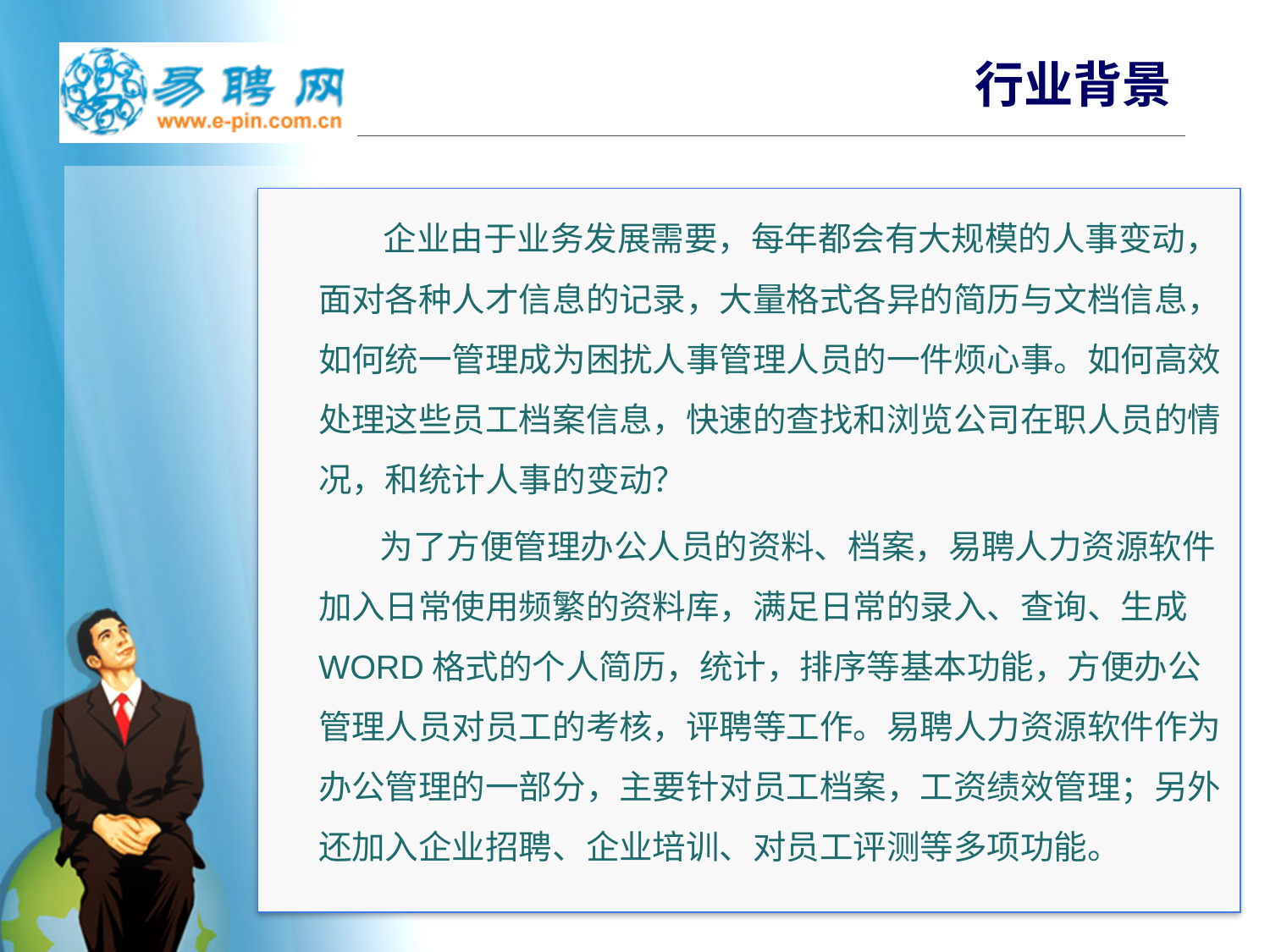

# 行业背景
       企业由于业务发展需要，每年都会有大规模的人事变动，面对各种人才信息的记录，大量格式各异的简历与文档信息，如何统一管理成为困扰人事管理人员的一件烦心事。如何高效处理这些员工档案信息，快速的查找和浏览公司在职人员的情况，和统计人事的变动？
       为了方便管理办公人员的资料、档案，易聘人力资源软件加入日常使用频繁的资料库，满足日常的录入、查询、生成WORD格式的个人简历，统计，排序等基本功能，方便办公管理人员对员工的考核，评聘等工作。易聘人力资源软件作为办公管理的一部分，主要针对员工档案，工资绩效管理；另外还加入企业招聘、企业培训、对员工评测等多项功能。